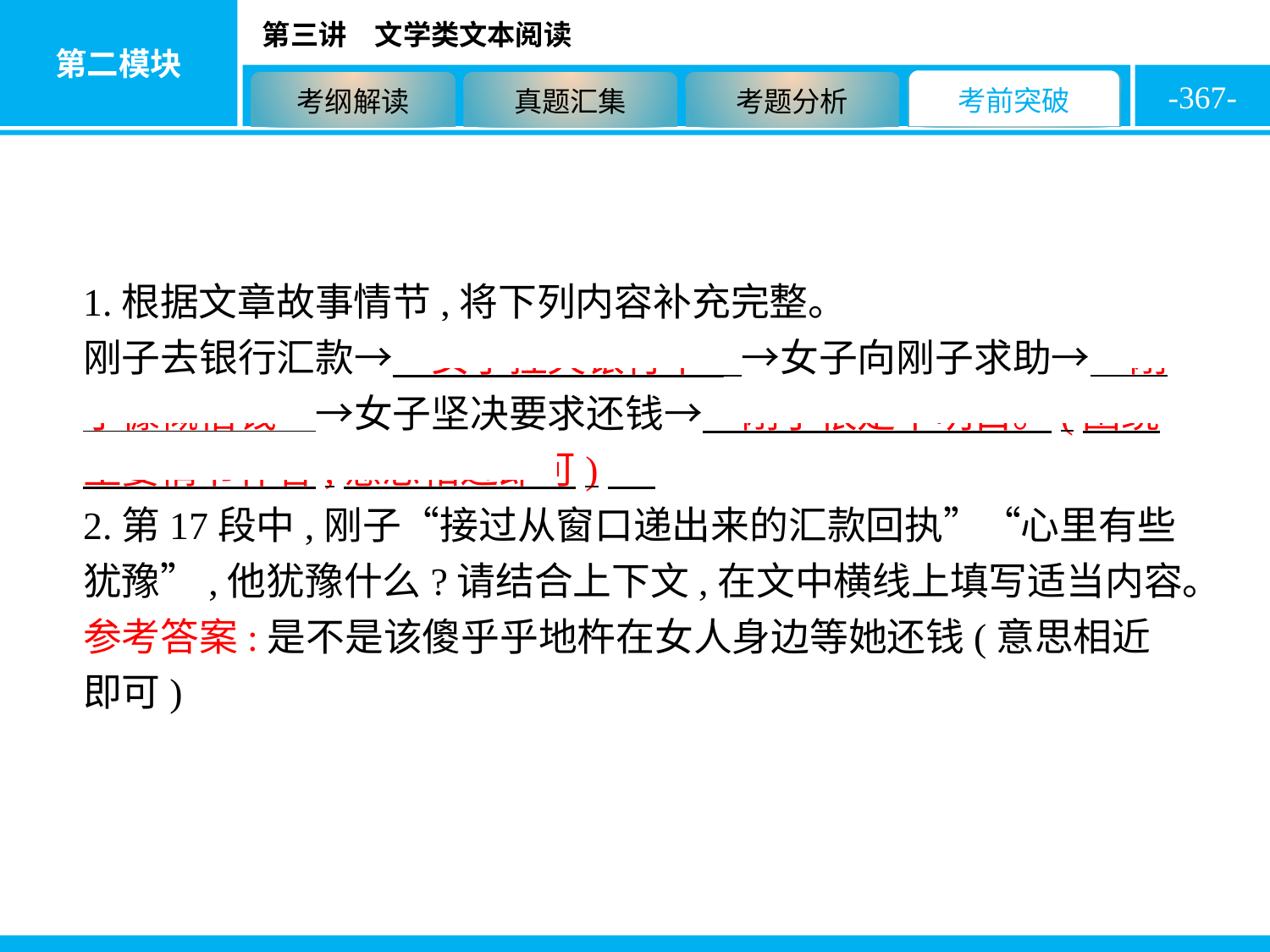

-367-
1.根据文章故事情节,将下列内容补充完整。
刚子去银行汇款→　女子挂失银行卡　→女子向刚子求助→　刚子慷慨借钱　→女子坚决要求还钱→　刚子很是不明白。(围绕主要情节作答,意思相近即可)
2.第17段中,刚子“接过从窗口递出来的汇款回执”“心里有些犹豫”,他犹豫什么?请结合上下文,在文中横线上填写适当内容。
参考答案:是不是该傻乎乎地杵在女人身边等她还钱(意思相近即可)